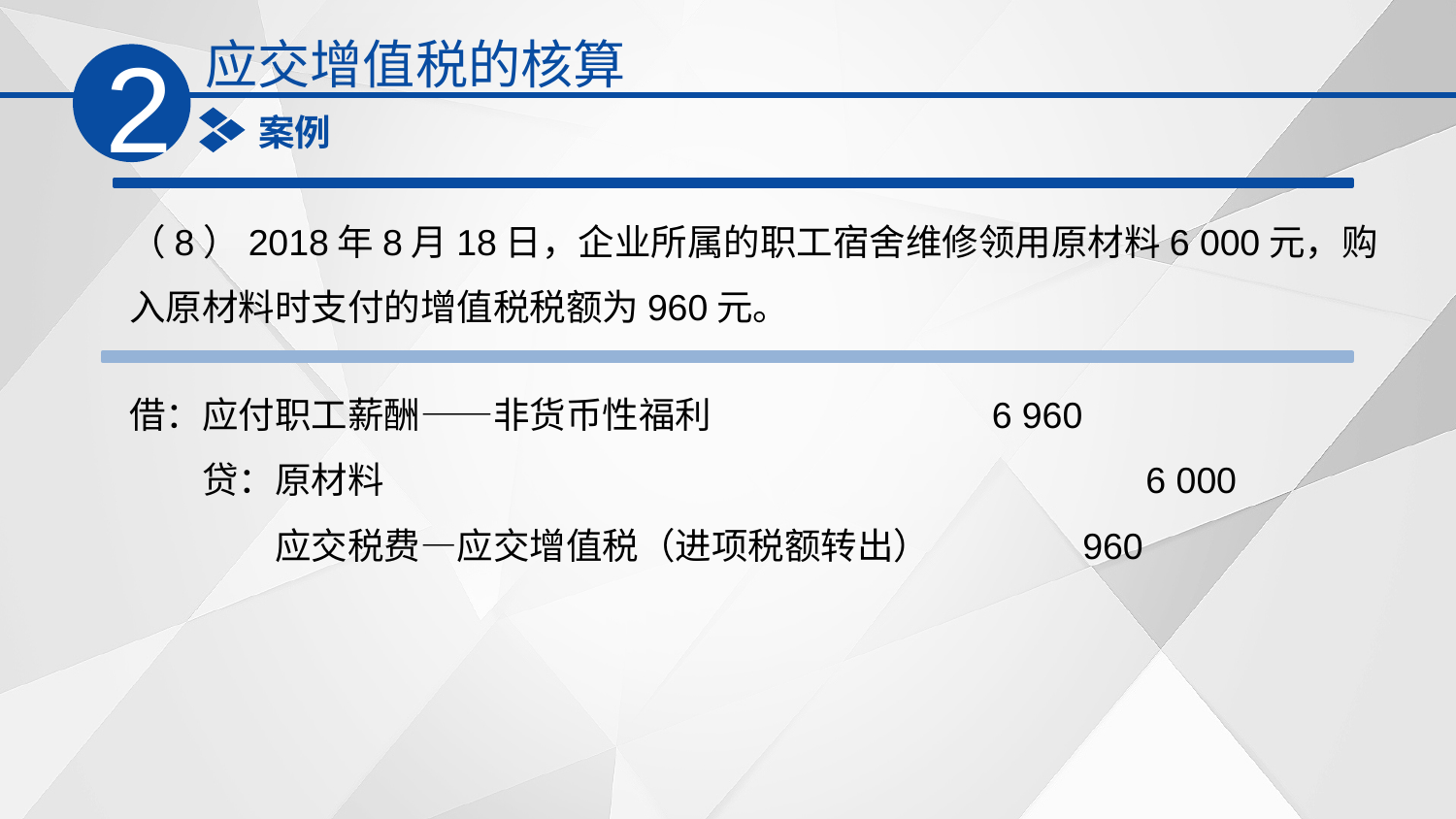

应交增值税的核算
2

案例

（8）2018年8月18日，企业所属的职工宿舍维修领用原材料6 000元，购入原材料时支付的增值税税额为960元。

借：应付职工薪酬——非货币性福利　　　　　　　  6 960
　　贷：原材料　　　　　　　　　　　　　　　　　　　　   6 000
　　　　应交税费—应交增值税（进项税额转出）　             960